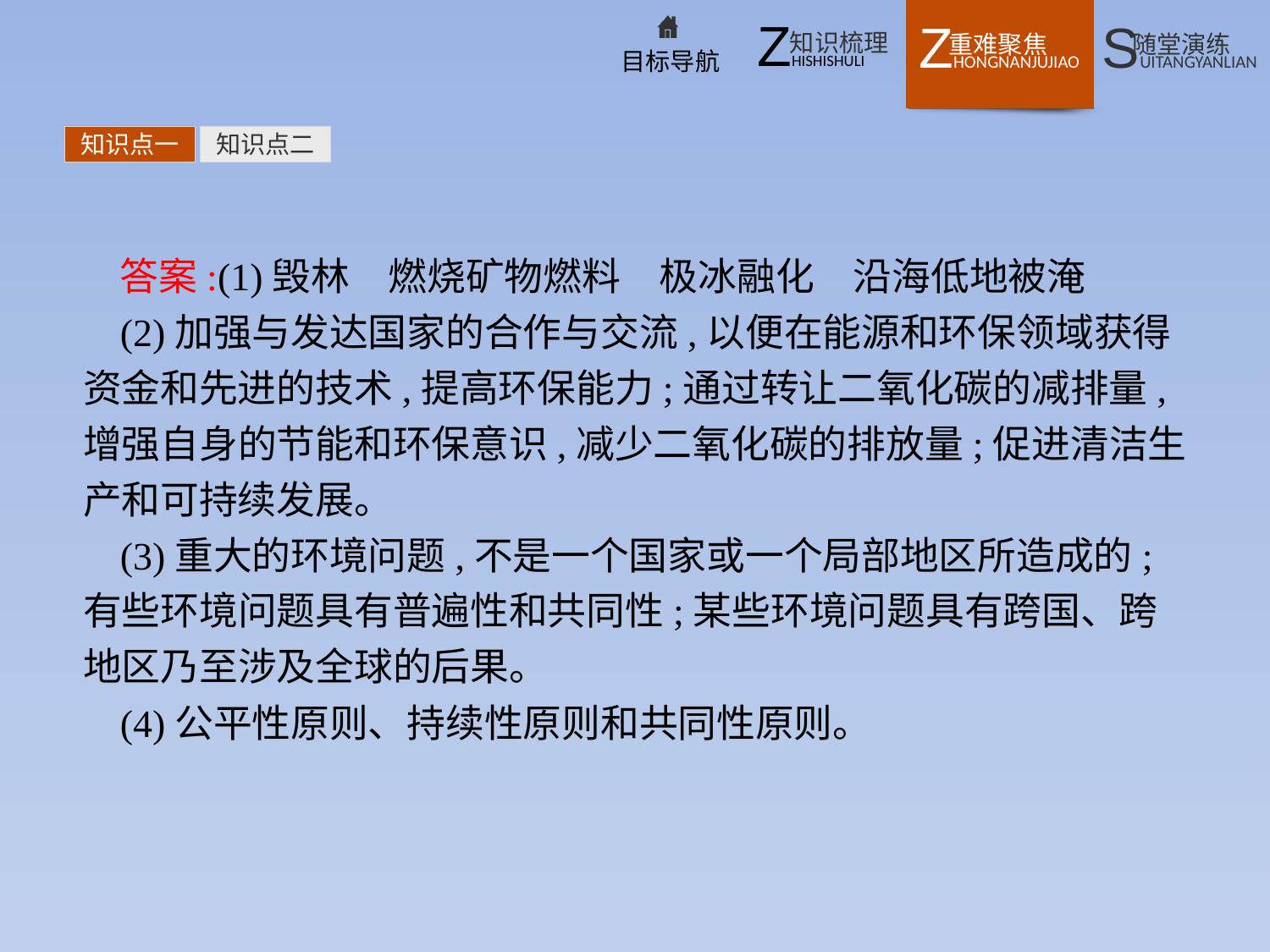

知识点一
知识点二
答案:(1)毁林　燃烧矿物燃料　极冰融化　沿海低地被淹
(2)加强与发达国家的合作与交流,以便在能源和环保领域获得资金和先进的技术,提高环保能力;通过转让二氧化碳的减排量,增强自身的节能和环保意识,减少二氧化碳的排放量;促进清洁生产和可持续发展。
(3)重大的环境问题,不是一个国家或一个局部地区所造成的;有些环境问题具有普遍性和共同性;某些环境问题具有跨国、跨地区乃至涉及全球的后果。
(4)公平性原则、持续性原则和共同性原则。